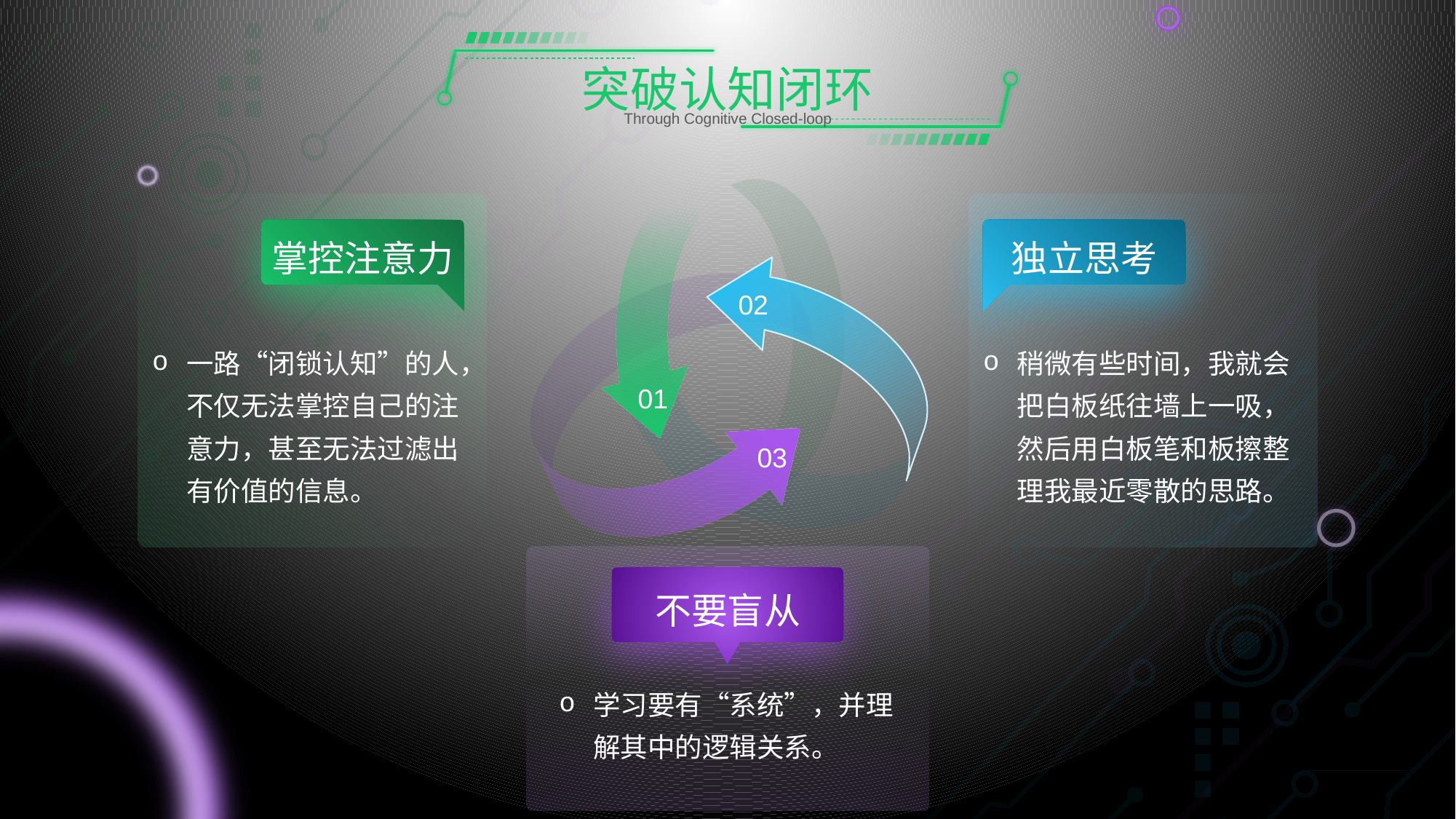

# 突破认知闭环
Through Cognitive Closed-loop

掌控注意力
独立思考
02
一路“闭锁认知”的人，不仅无法掌控自己的注意力，甚至无法过滤出有价值的信息。
稍微有些时间，我就会把白板纸往墙上一吸，然后用白板笔和板擦整理我最近零散的思路。
01
03

不要盲从
学习要有“系统”，并理解其中的逻辑关系。